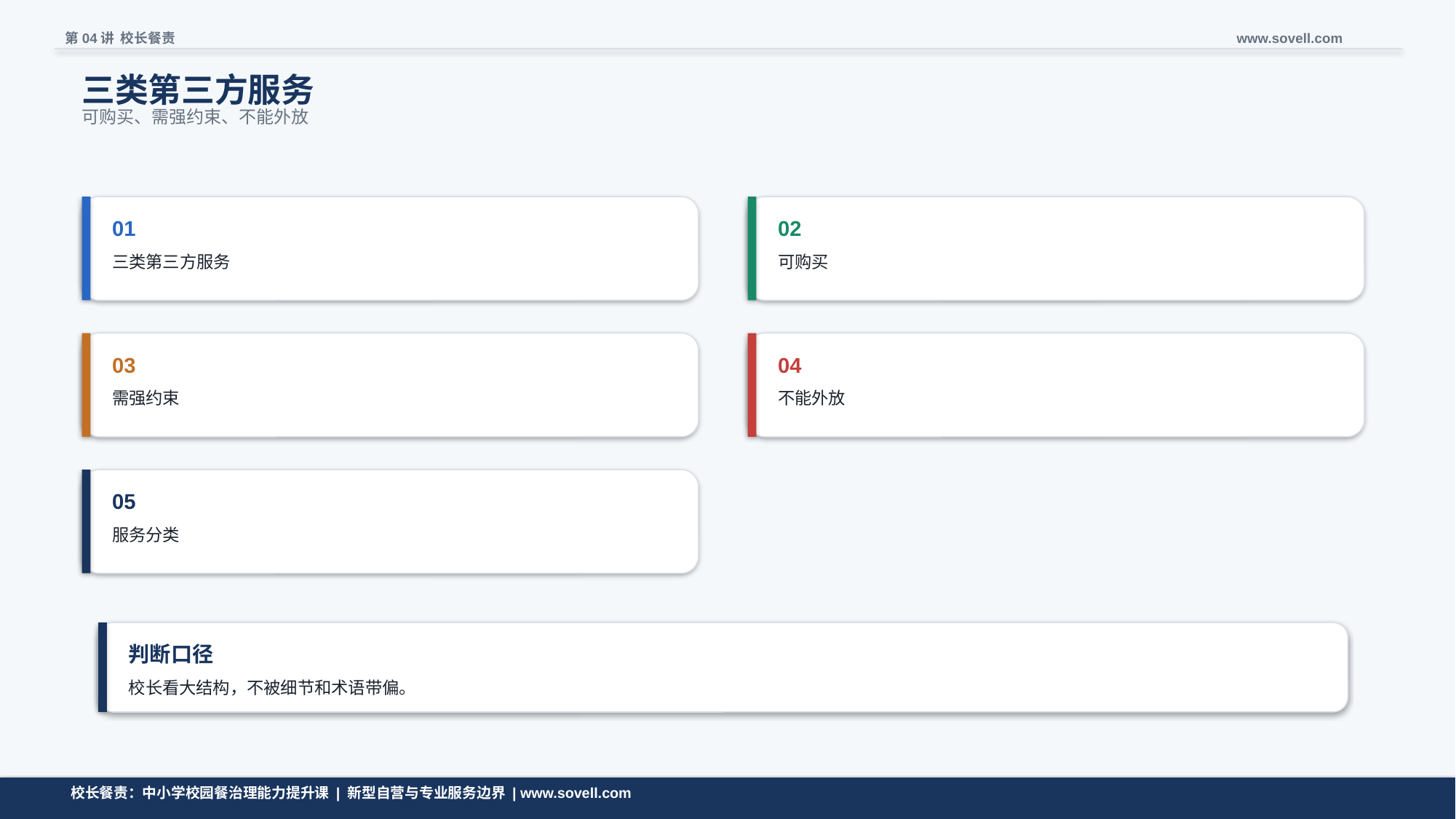

第04讲  校长餐责
www.sovell.com

三类第三方服务
可购买、需强约束、不能外放

01
02
三类第三方服务
可购买

03
04
需强约束
不能外放

05
服务分类

判断口径
校长看大结构，不被细节和术语带偏。

清单不是越长越好，而是要帮助校长快速判断。
校长餐责：中小学校园餐治理能力提升课 | 新型自营与专业服务边界 | www.sovell.com